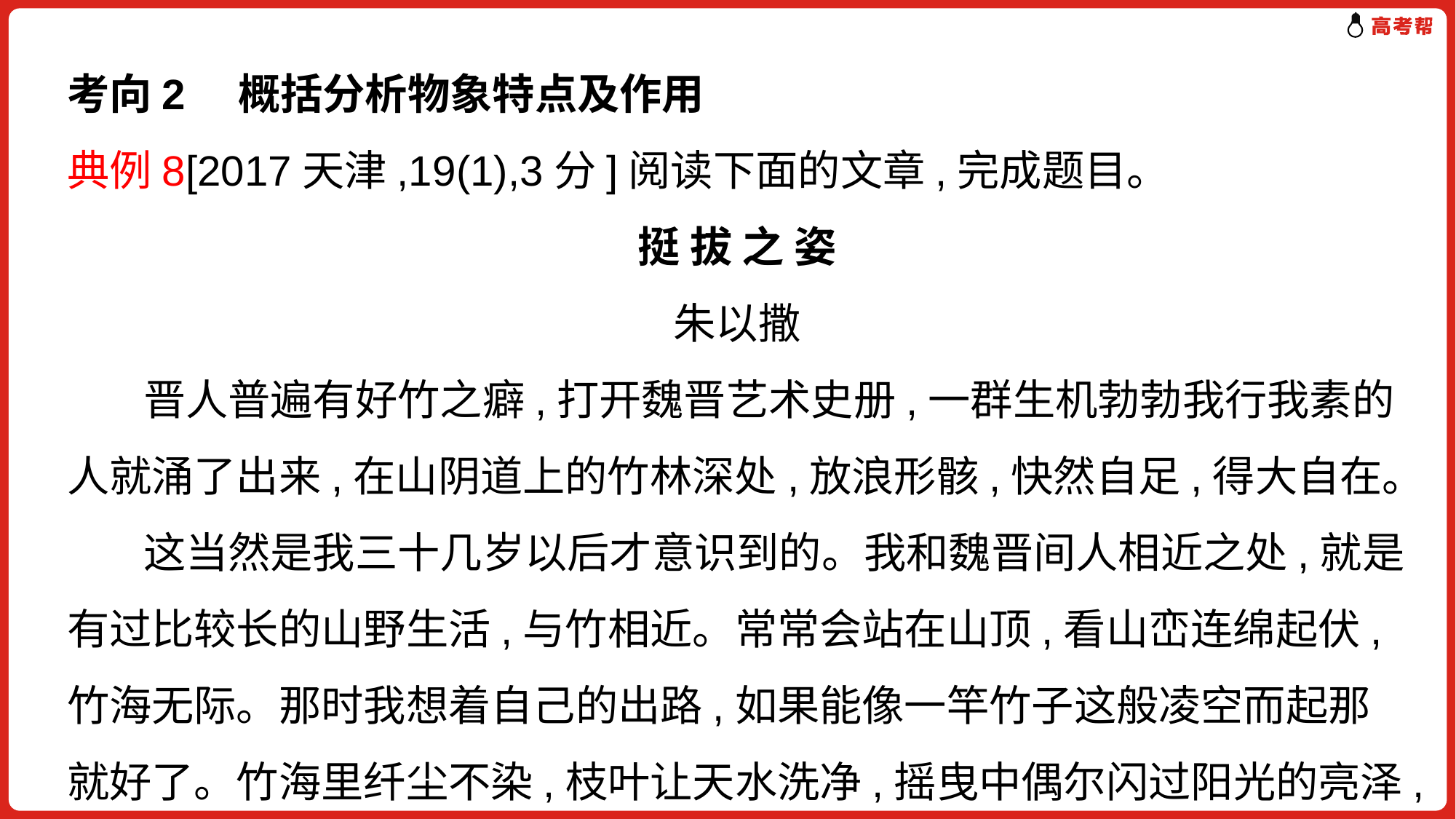

考向2　概括分析物象特点及作用
典例8[2017天津,19(1),3分]阅读下面的文章,完成题目。
挺 拔 之 姿
朱以撒
       晋人普遍有好竹之癖,打开魏晋艺术史册,一群生机勃勃我行我素的人就涌了出来,在山阴道上的竹林深处,放浪形骸,快然自足,得大自在。
       这当然是我三十几岁以后才意识到的。我和魏晋间人相近之处,就是有过比较长的山野生活,与竹相近。常常会站在山顶,看山峦连绵起伏,竹海无际。那时我想着自己的出路,如果能像一竿竹子这般凌空而起那就好了。竹海里纤尘不染,枝叶让天水洗净,摇曳中偶尔闪过阳光的亮泽,它们